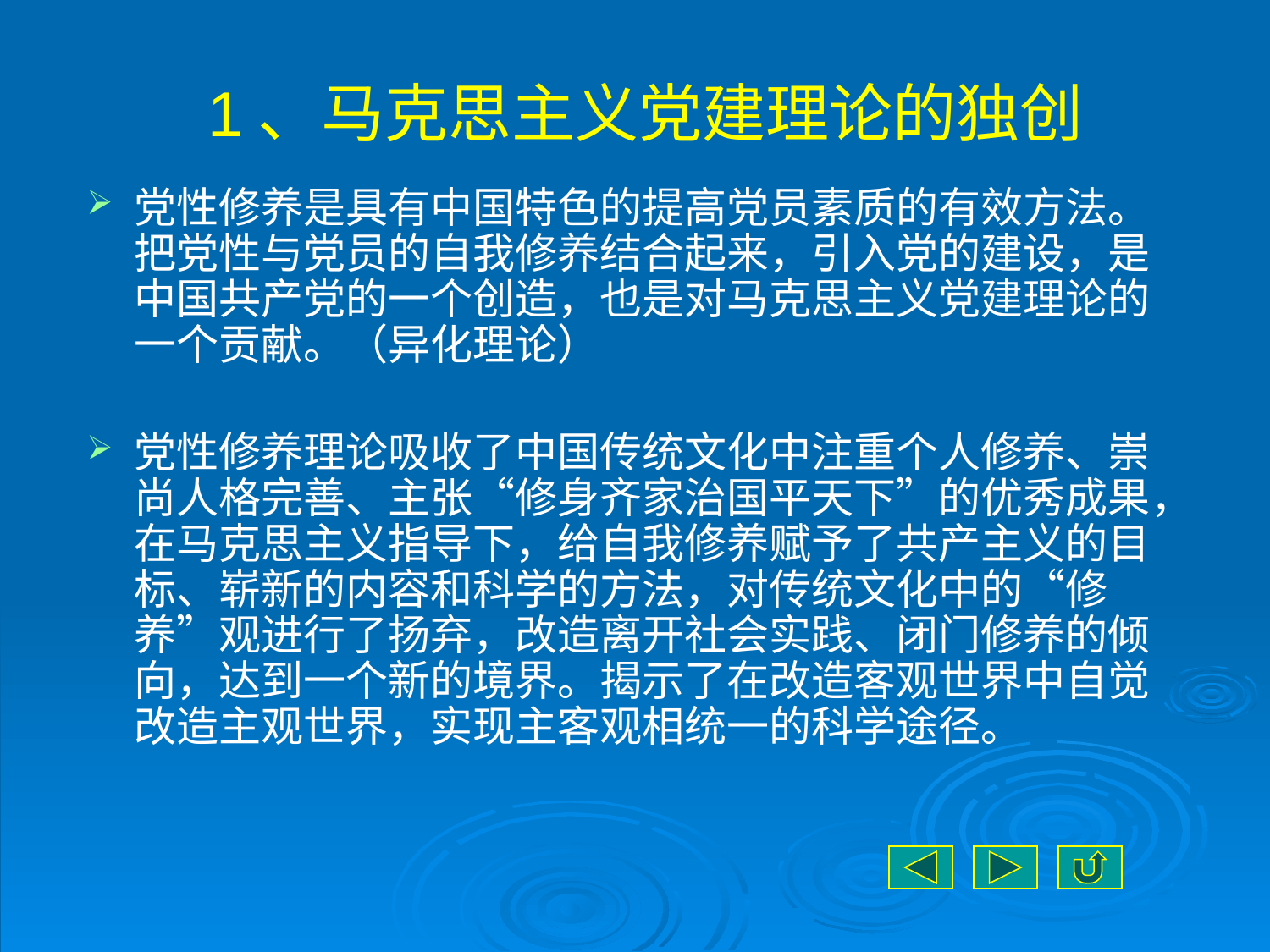

# 1、马克思主义党建理论的独创
党性修养是具有中国特色的提高党员素质的有效方法。把党性与党员的自我修养结合起来，引入党的建设，是中国共产党的一个创造，也是对马克思主义党建理论的一个贡献。（异化理论）

党性修养理论吸收了中国传统文化中注重个人修养、崇尚人格完善、主张“修身齐家治国平天下”的优秀成果，在马克思主义指导下，给自我修养赋予了共产主义的目标、崭新的内容和科学的方法，对传统文化中的“修养”观进行了扬弃，改造离开社会实践、闭门修养的倾向，达到一个新的境界。揭示了在改造客观世界中自觉改造主观世界，实现主客观相统一的科学途径。